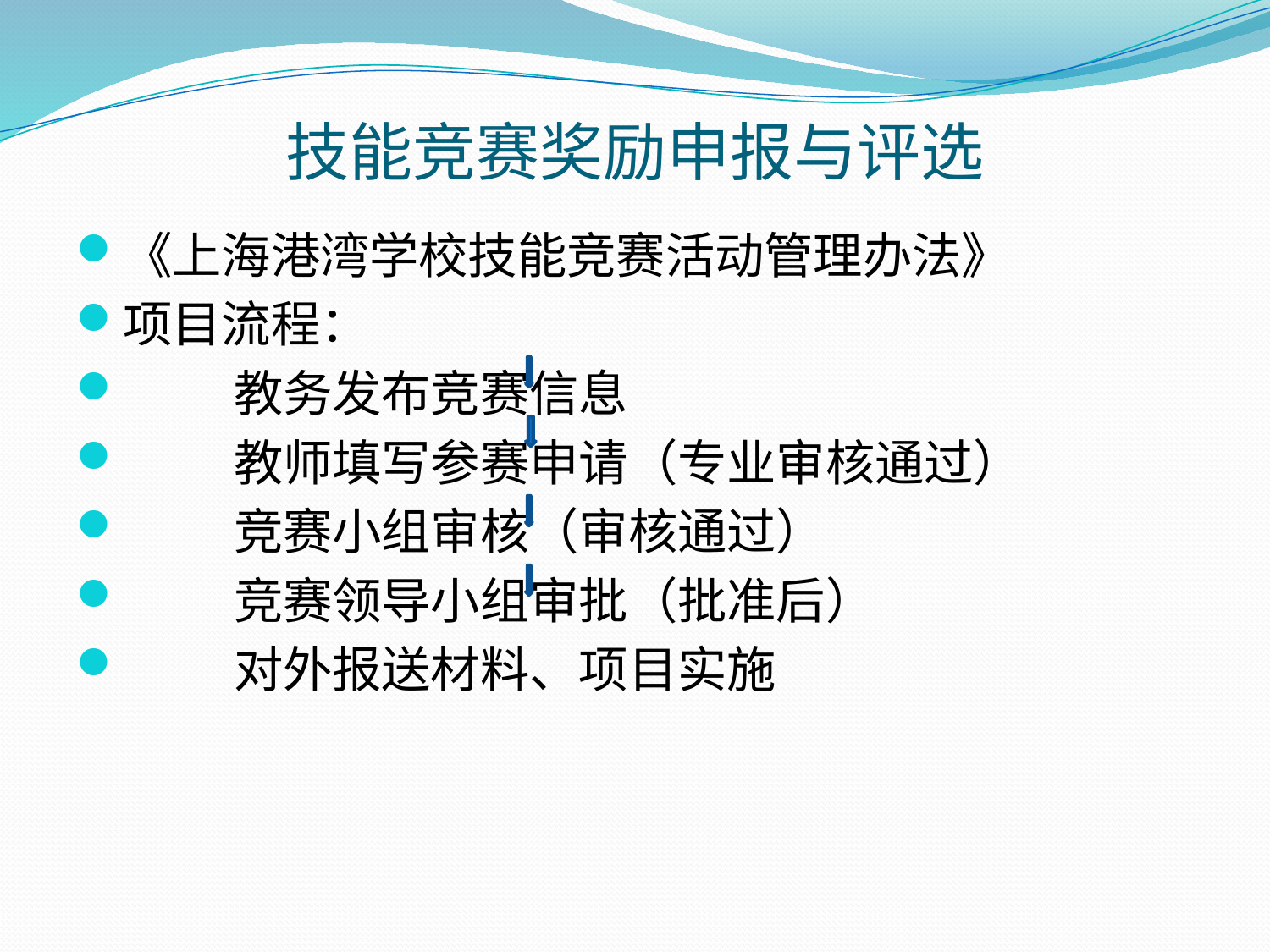

# 技能竞赛奖励申报与评选
《上海港湾学校技能竞赛活动管理办法》
项目流程：
         教务发布竞赛信息
         教师填写参赛申请（专业审核通过）
         竞赛小组审核（审核通过）
         竞赛领导小组审批（批准后）
         对外报送材料、项目实施